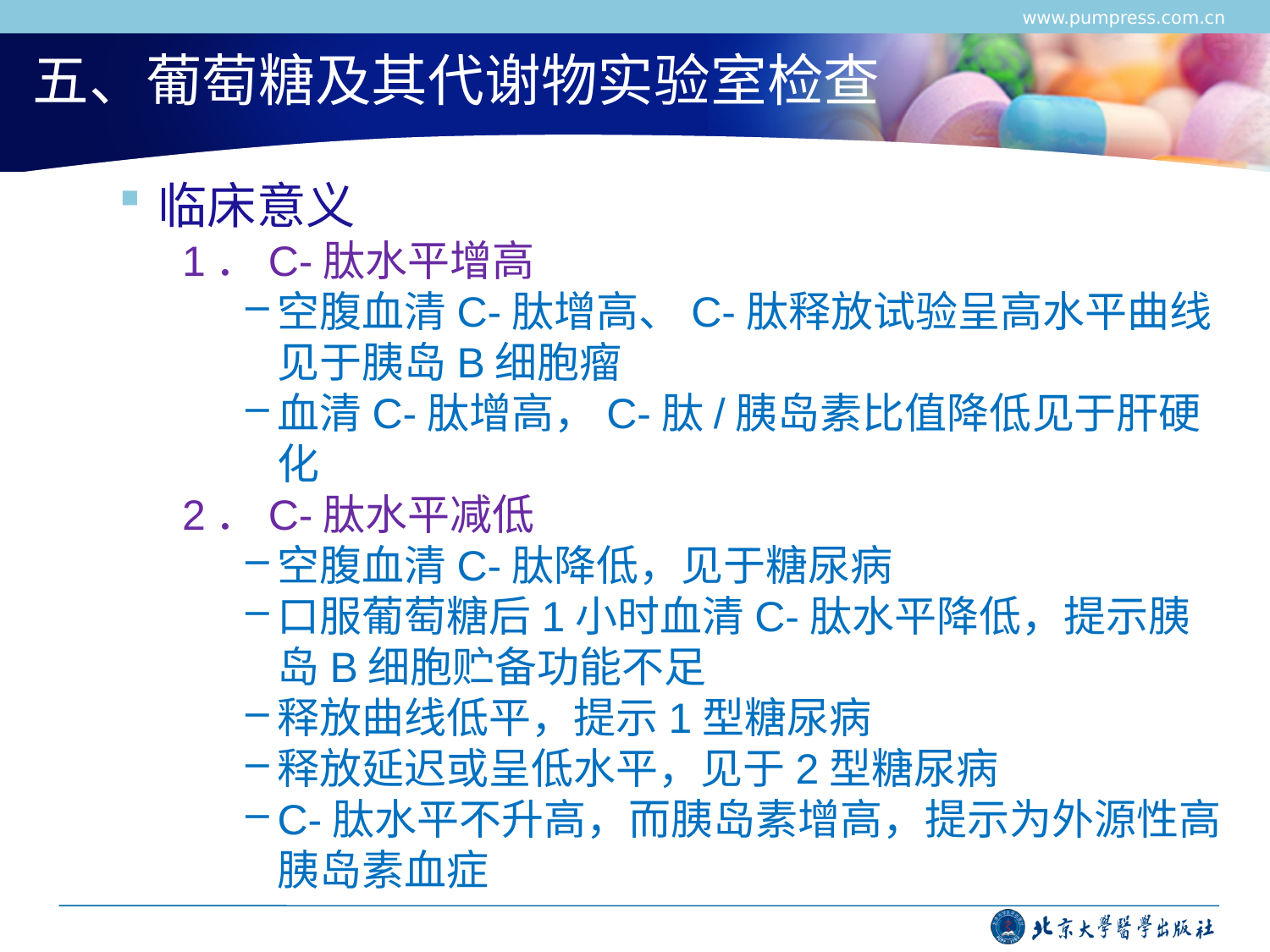

www.pumpress.com.cn
# 五、葡萄糖及其代谢物实验室检查
临床意义
1．C-肽水平增高
空腹血清C-肽增高、C-肽释放试验呈高水平曲线见于胰岛B细胞瘤
血清C-肽增高，C-肽/胰岛素比值降低见于肝硬化
2．C-肽水平减低
空腹血清C-肽降低，见于糖尿病
口服葡萄糖后1小时血清C-肽水平降低，提示胰岛B细胞贮备功能不足
释放曲线低平，提示1型糖尿病
释放延迟或呈低水平，见于2型糖尿病
C-肽水平不升高，而胰岛素增高，提示为外源性高胰岛素血症